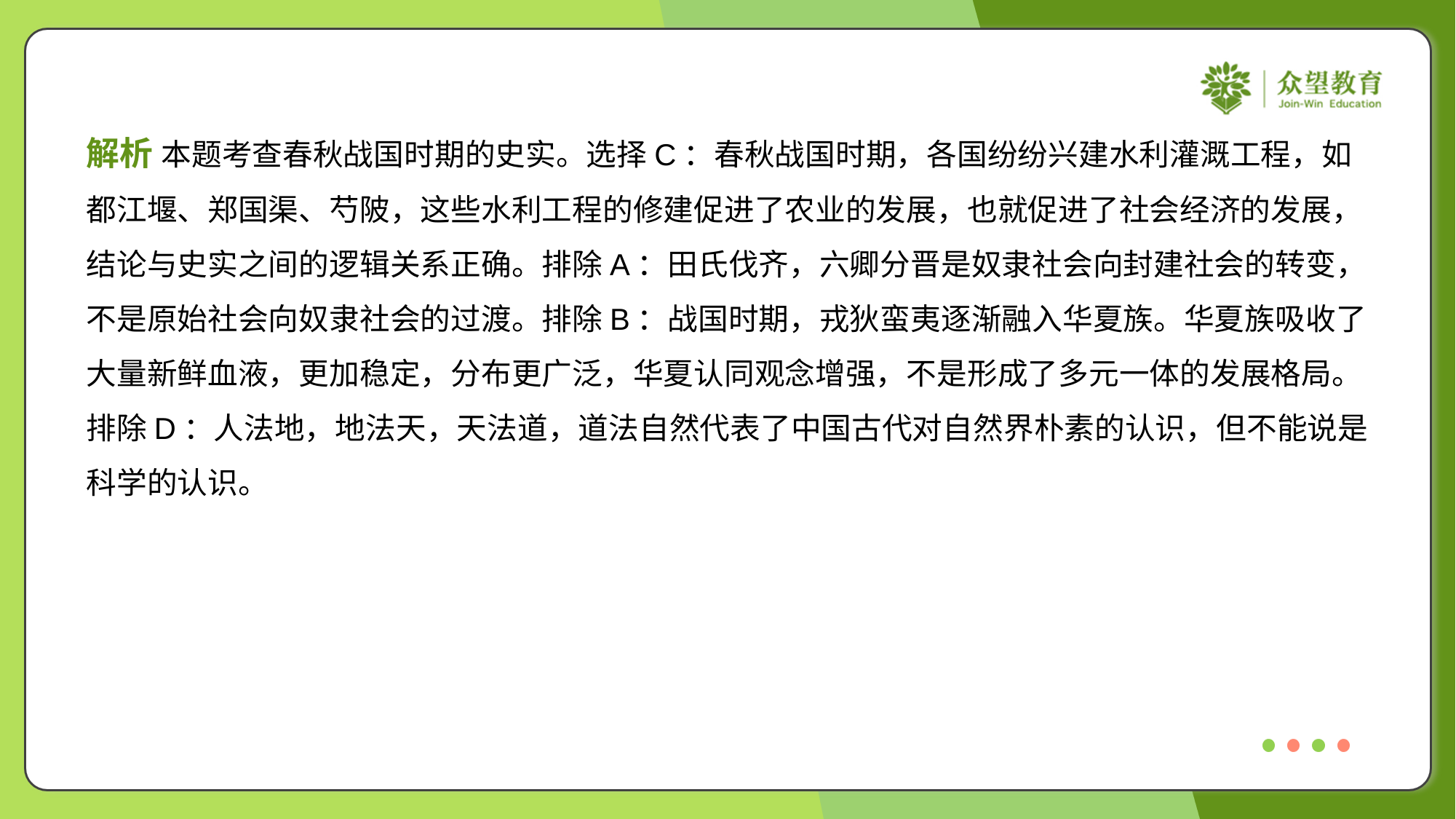

解析 本题考查春秋战国时期的史实。选择C：春秋战国时期，各国纷纷兴建水利灌溉工程，如
都江堰、郑国渠、芍陂，这些水利工程的修建促进了农业的发展，也就促进了社会经济的发展，
结论与史实之间的逻辑关系正确。排除A：田氏伐齐，六卿分晋是奴隶社会向封建社会的转变，
不是原始社会向奴隶社会的过渡。排除B：战国时期，戎狄蛮夷逐渐融入华夏族。华夏族吸收了
大量新鲜血液，更加稳定，分布更广泛，华夏认同观念增强，不是形成了多元一体的发展格局。
排除D：人法地，地法天，天法道，道法自然代表了中国古代对自然界朴素的认识，但不能说是
科学的认识。